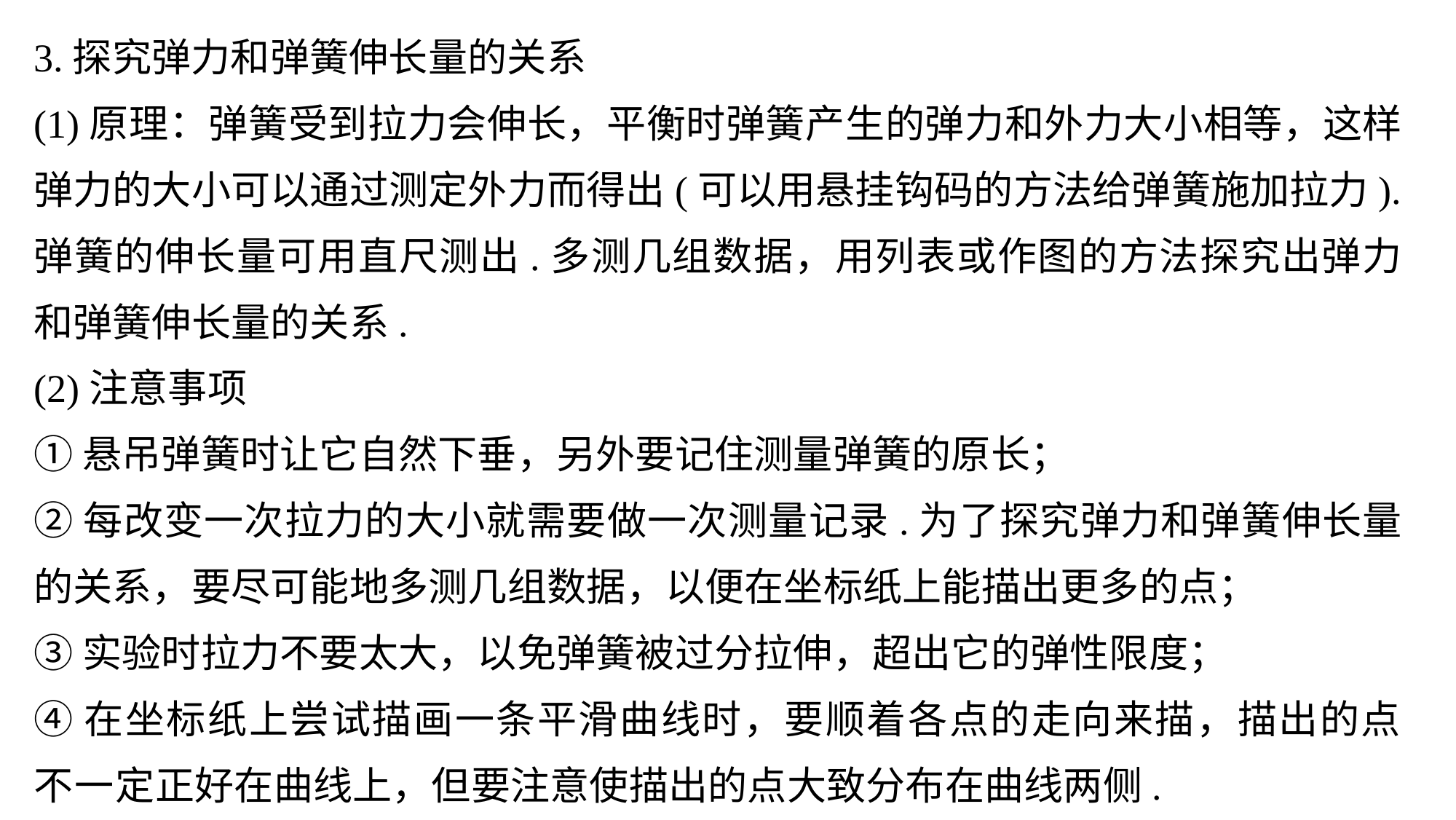

3.探究弹力和弹簧伸长量的关系
(1)原理：弹簧受到拉力会伸长，平衡时弹簧产生的弹力和外力大小相等，这样弹力的大小可以通过测定外力而得出(可以用悬挂钩码的方法给弹簧施加拉力).弹簧的伸长量可用直尺测出.多测几组数据，用列表或作图的方法探究出弹力和弹簧伸长量的关系.
(2)注意事项
①悬吊弹簧时让它自然下垂，另外要记住测量弹簧的原长；
②每改变一次拉力的大小就需要做一次测量记录.为了探究弹力和弹簧伸长量的关系，要尽可能地多测几组数据，以便在坐标纸上能描出更多的点；
③实验时拉力不要太大，以免弹簧被过分拉伸，超出它的弹性限度；
④在坐标纸上尝试描画一条平滑曲线时，要顺着各点的走向来描，描出的点不一定正好在曲线上，但要注意使描出的点大致分布在曲线两侧.